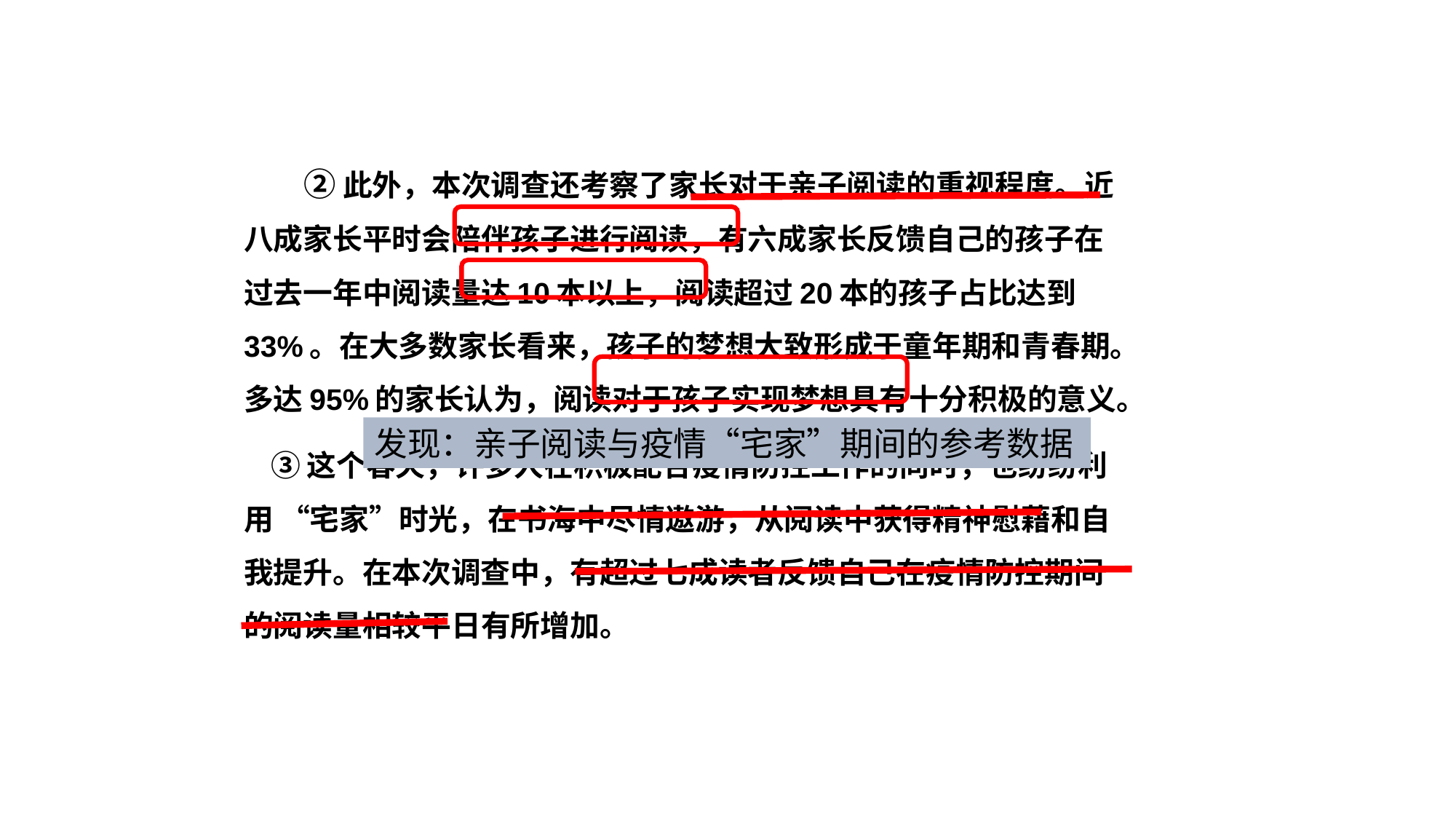

②此外，本次调查还考察了家长对于亲子阅读的重视程度。近八成家长平时会陪伴孩子进行阅读，有六成家长反馈自己的孩子在过去一年中阅读量达10本以上，阅读超过20本的孩子占比达到33%。在大多数家长看来，孩子的梦想大致形成于童年期和青春期。多达95%的家长认为，阅读对于孩子实现梦想具有十分积极的意义。
    ③这个春天，许多人在积极配合疫情防控工作的同时，也纷纷利用 “宅家”时光，在书海中尽情遨游，从阅读中获得精神慰藉和自我提升。在本次调查中，有超过七成读者反馈自己在疫情防控期间的阅读量相较平日有所增加。

发现：亲子阅读与疫情“宅家”期间的参考数据